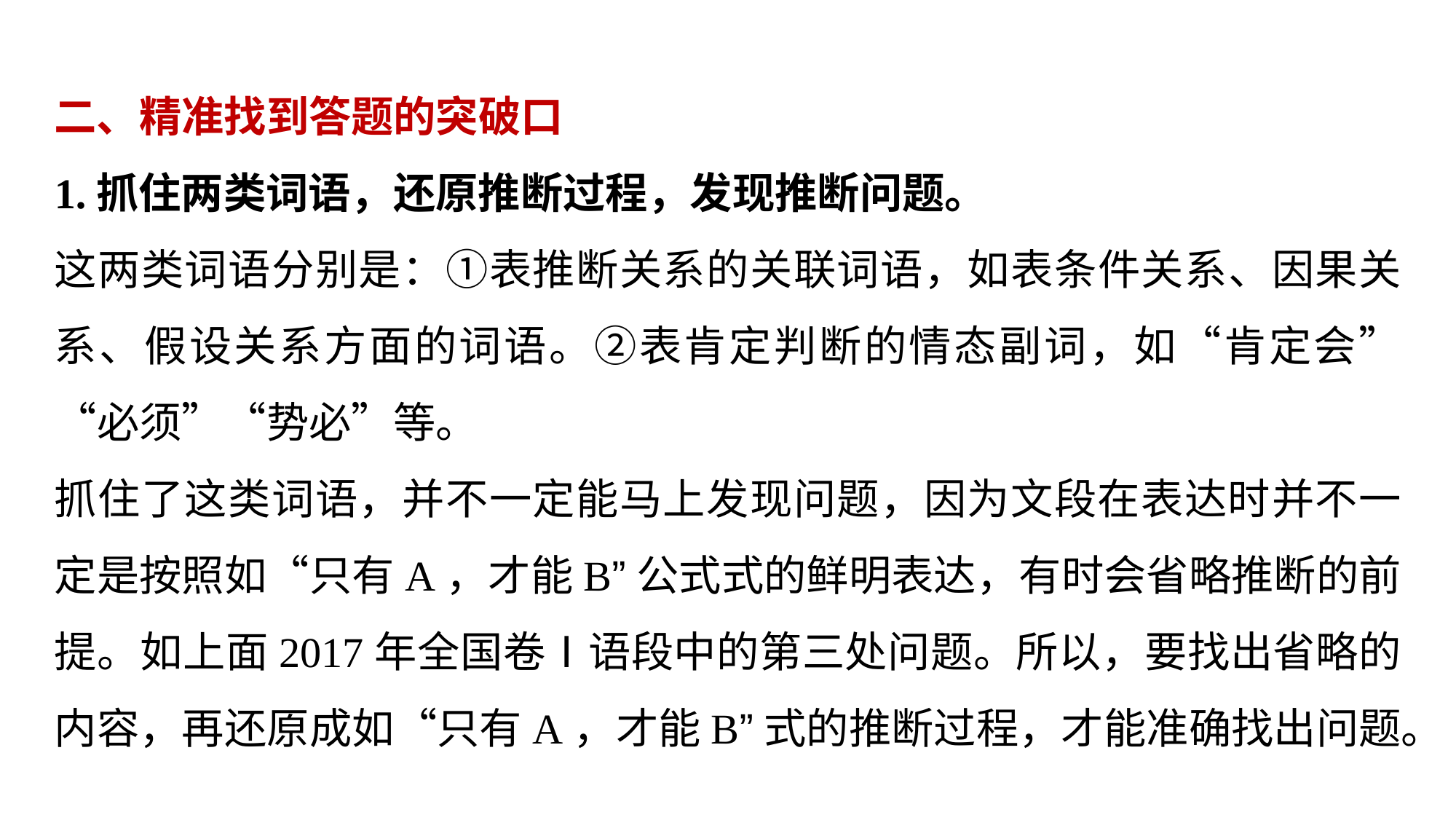

二、精准找到答题的突破口
1.抓住两类词语，还原推断过程，发现推断问题。
这两类词语分别是：①表推断关系的关联词语，如表条件关系、因果关系、假设关系方面的词语。②表肯定判断的情态副词，如“肯定会”“必须”“势必”等。
抓住了这类词语，并不一定能马上发现问题，因为文段在表达时并不一定是按照如“只有A，才能B”公式式的鲜明表达，有时会省略推断的前提。如上面2017年全国卷Ⅰ语段中的第三处问题。所以，要找出省略的内容，再还原成如“只有A，才能B”式的推断过程，才能准确找出问题。